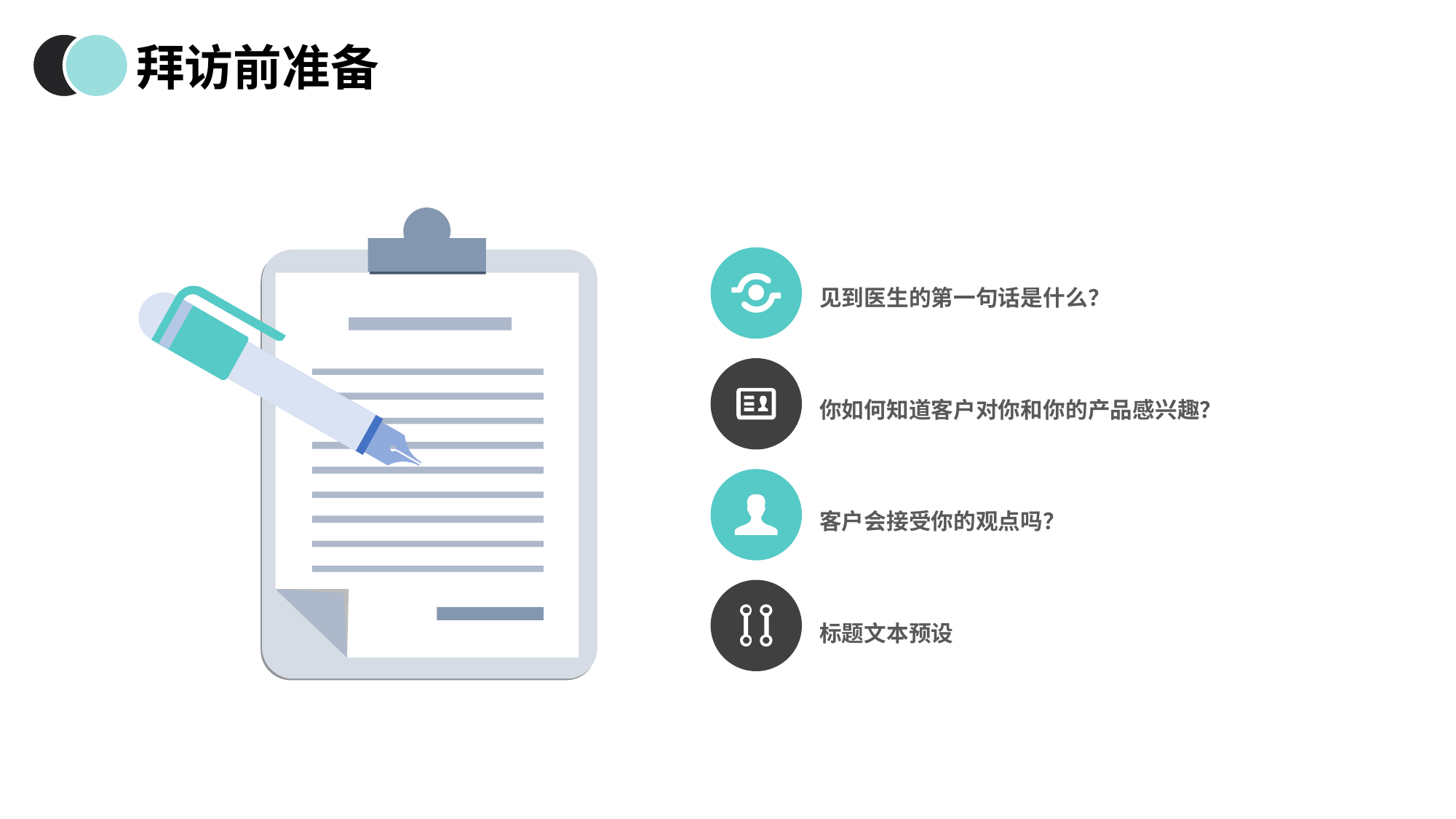

拜访前准备

见到医生的第一句话是什么？

你如何知道客户对你和你的产品感兴趣？

客户会接受你的观点吗？

标题文本预设